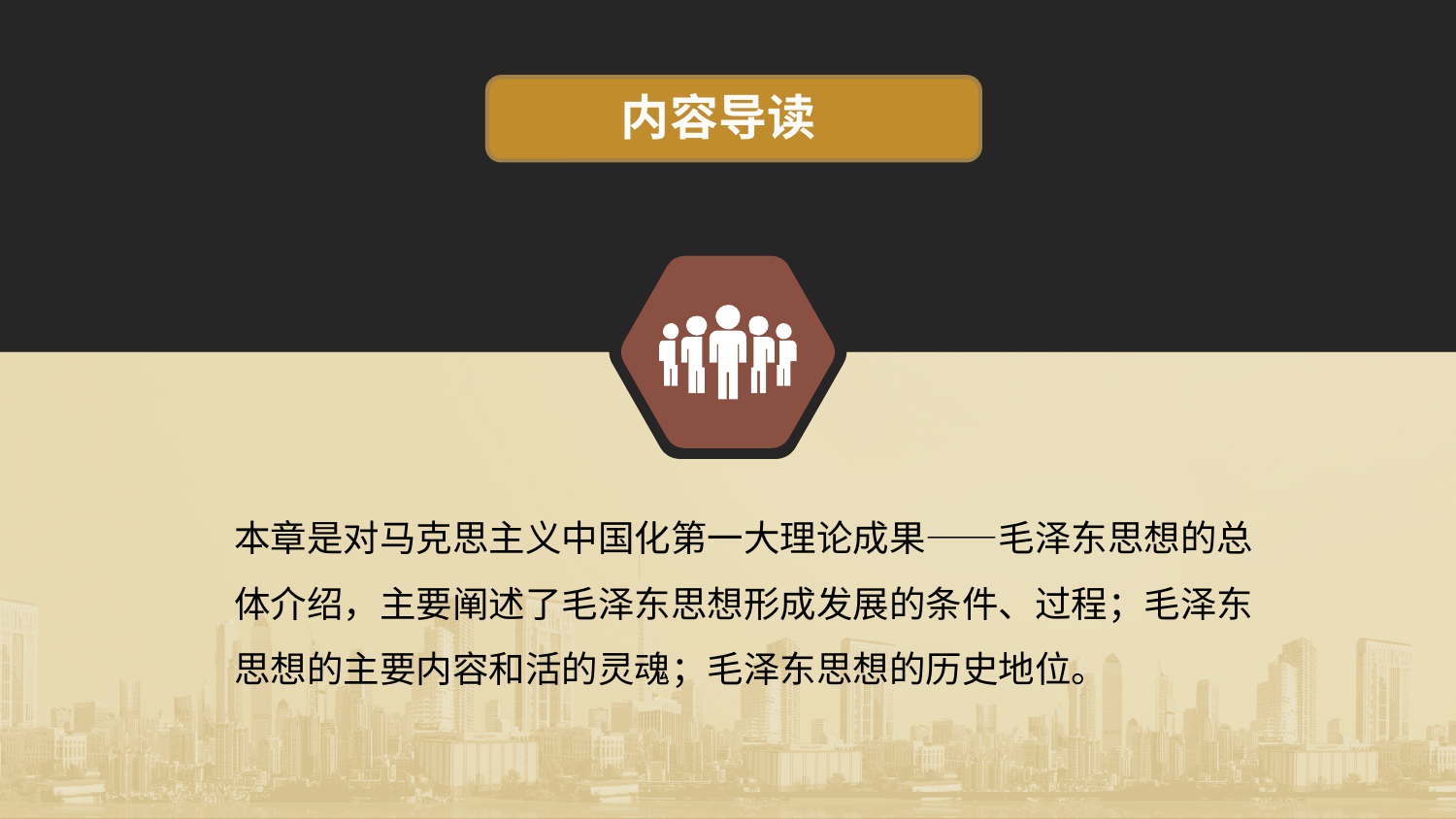

内容导读

本章是对马克思主义中国化第一大理论成果——毛泽东思想的总体介绍，主要阐述了毛泽东思想形成发展的条件、过程；毛泽东思想的主要内容和活的灵魂；毛泽东思想的历史地位。